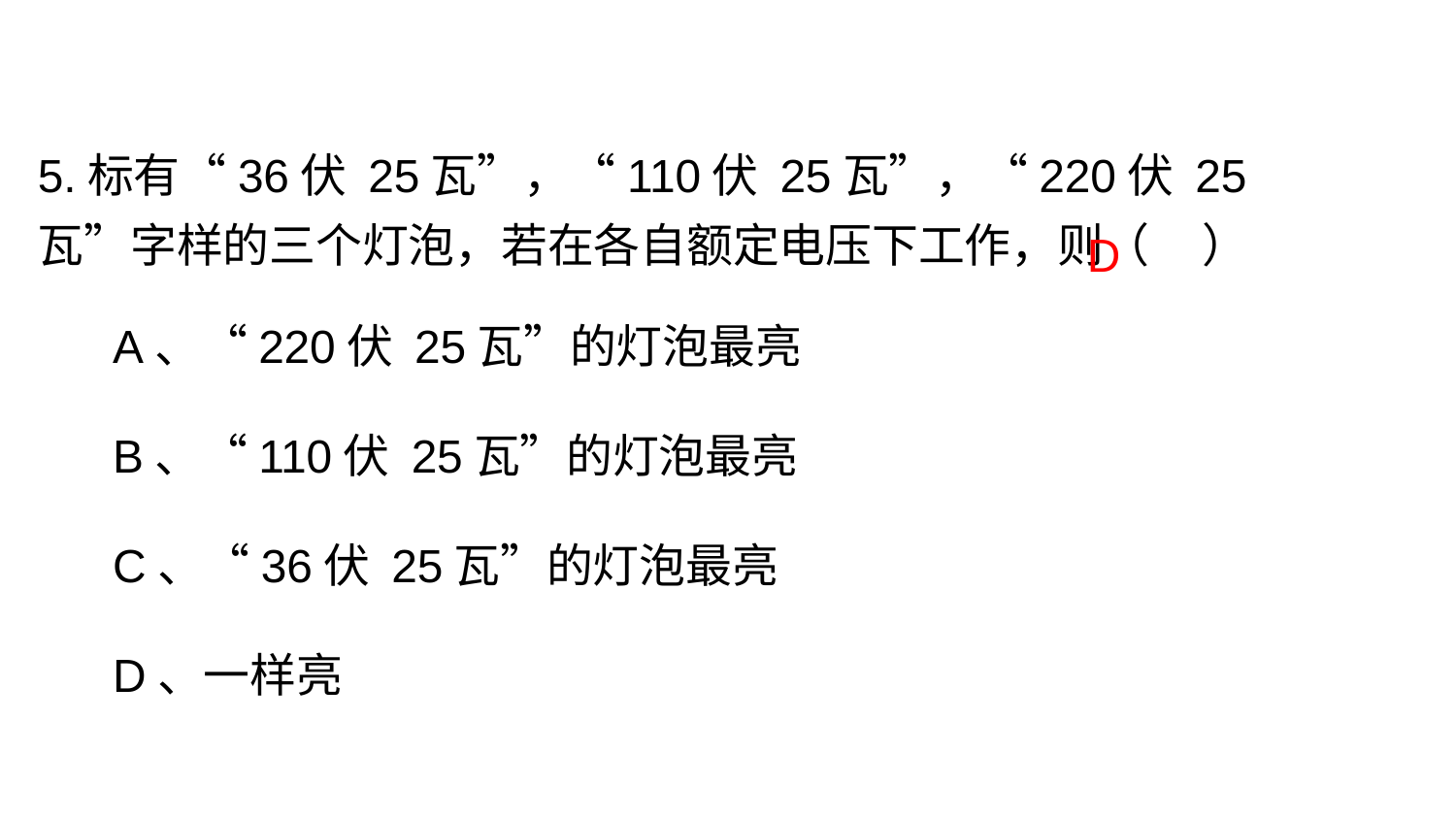

5.标有“36伏 25瓦”，“110伏 25瓦”，“220伏 25瓦”字样的三个灯泡，若在各自额定电压下工作，则（     ）
D
A、“220伏 25瓦”的灯泡最亮
B、“110伏 25瓦”的灯泡最亮
C、“36伏 25瓦”的灯泡最亮
D、一样亮